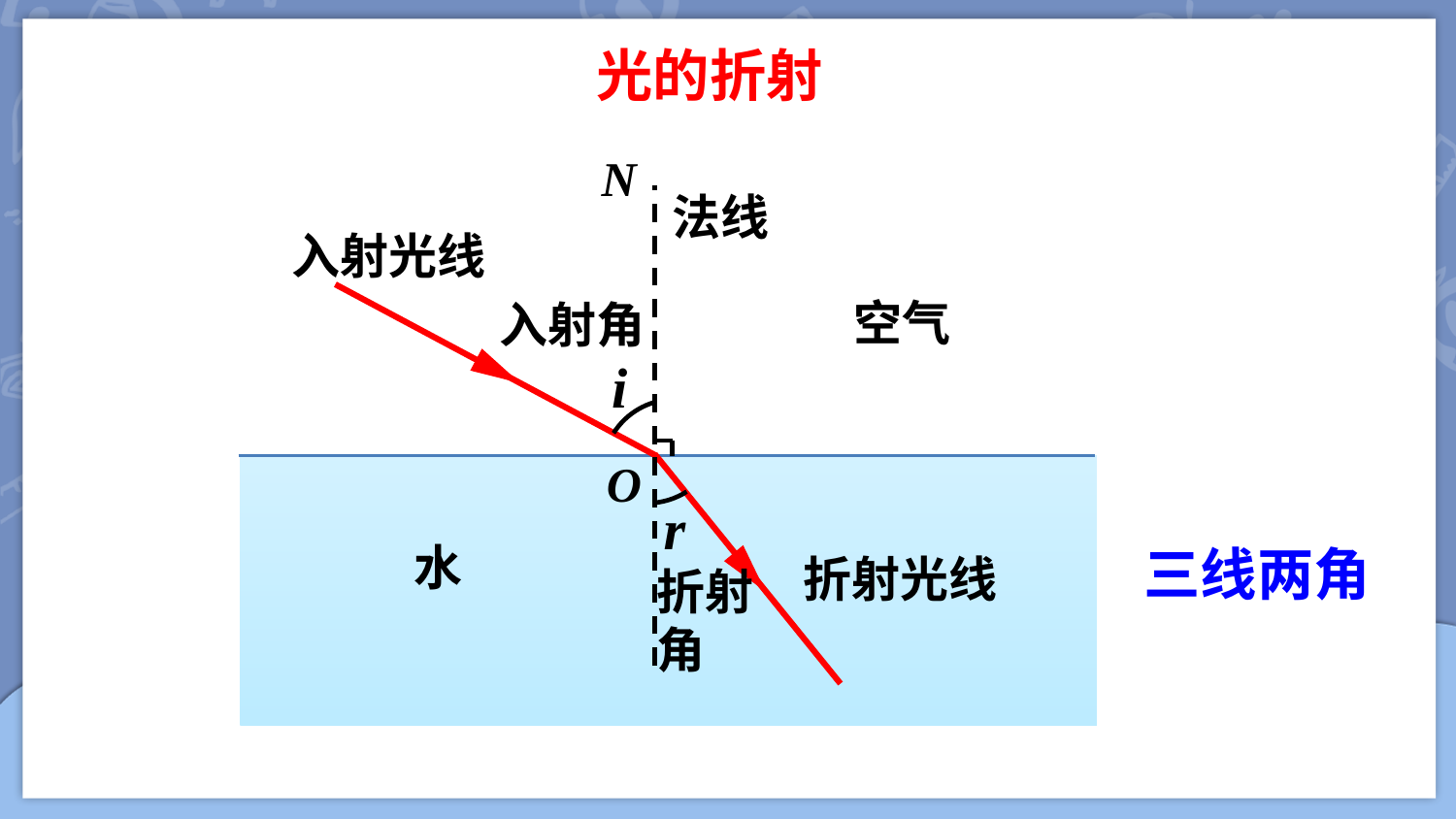

光的折射
N
O
法线

入射光线
空气
入射角
i

r
折射角

水
三线两角
折射光线